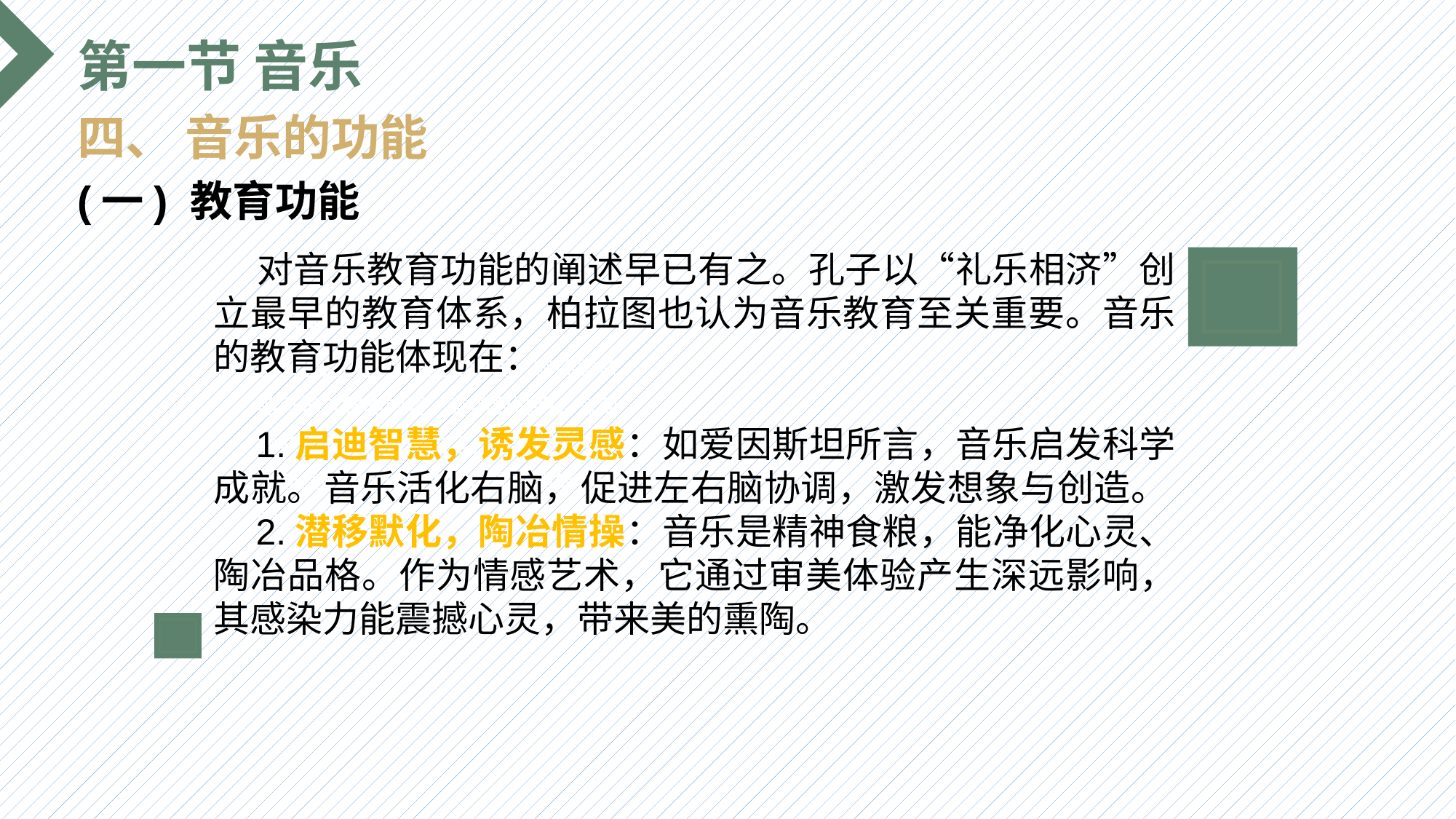

第一节 音乐
四、 音乐的功能
(一) 教育功能

    对音乐教育功能的阐述早已有之。孔子以“礼乐相济”创立最早的教育体系，柏拉图也认为音乐教育至关重要。音乐的教育功能体现在：

    1.启迪智慧，诱发灵感：如爱因斯坦所言，音乐启发科学成就。音乐活化右脑，促进左右脑协调，激发想象与创造。
    2.潜移默化，陶冶情操：音乐是精神食粮，能净化心灵、陶冶品格。作为情感艺术，它通过审美体验产生深远影响，其感染力能震撼心灵，带来美的熏陶。

选题背景
输入您的内容，请简要说明，言简意赅即可输入您的内容，请简要说明，言简意赅即可输入您的内容，请简要说明，言简意赅即可输入您的内容，请简要说明，言简意赅即可